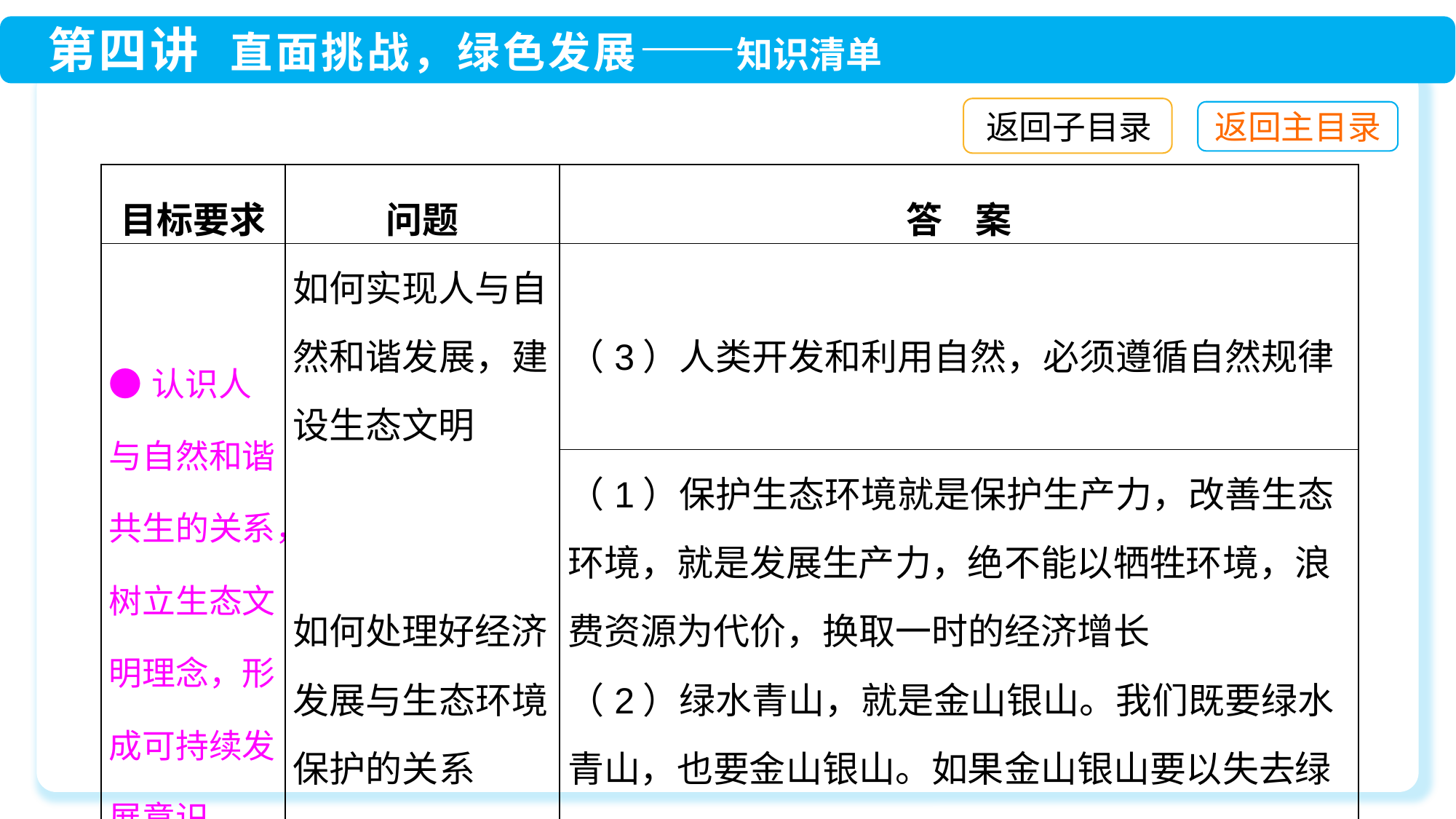

返回子目录
| 目标要求 | 问题 | 答 案 |
| --- | --- | --- |
| ●认识人与自然和谐共生的关系，树立生态文明理念，形成可持续发展意识 | 如何实现人与自然和谐发展，建设生态文明 | （3）人类开发和利用自然，必须遵循自然规律 |
|  | 如何处理好经济发展与生态环境保护的关系 |  |
|  |  | （1）保护生态环境就是保护生产力，改善生态环境，就是发展生产力，绝不能以牺牲环境，浪费资源为代价，换取一时的经济增长 （2）绿水青山，就是金山银山。我们既要绿水青山，也要金山银山。如果金山银山要以失去绿水青山为代价，那么宁要绿水青山，不要金山银山 |